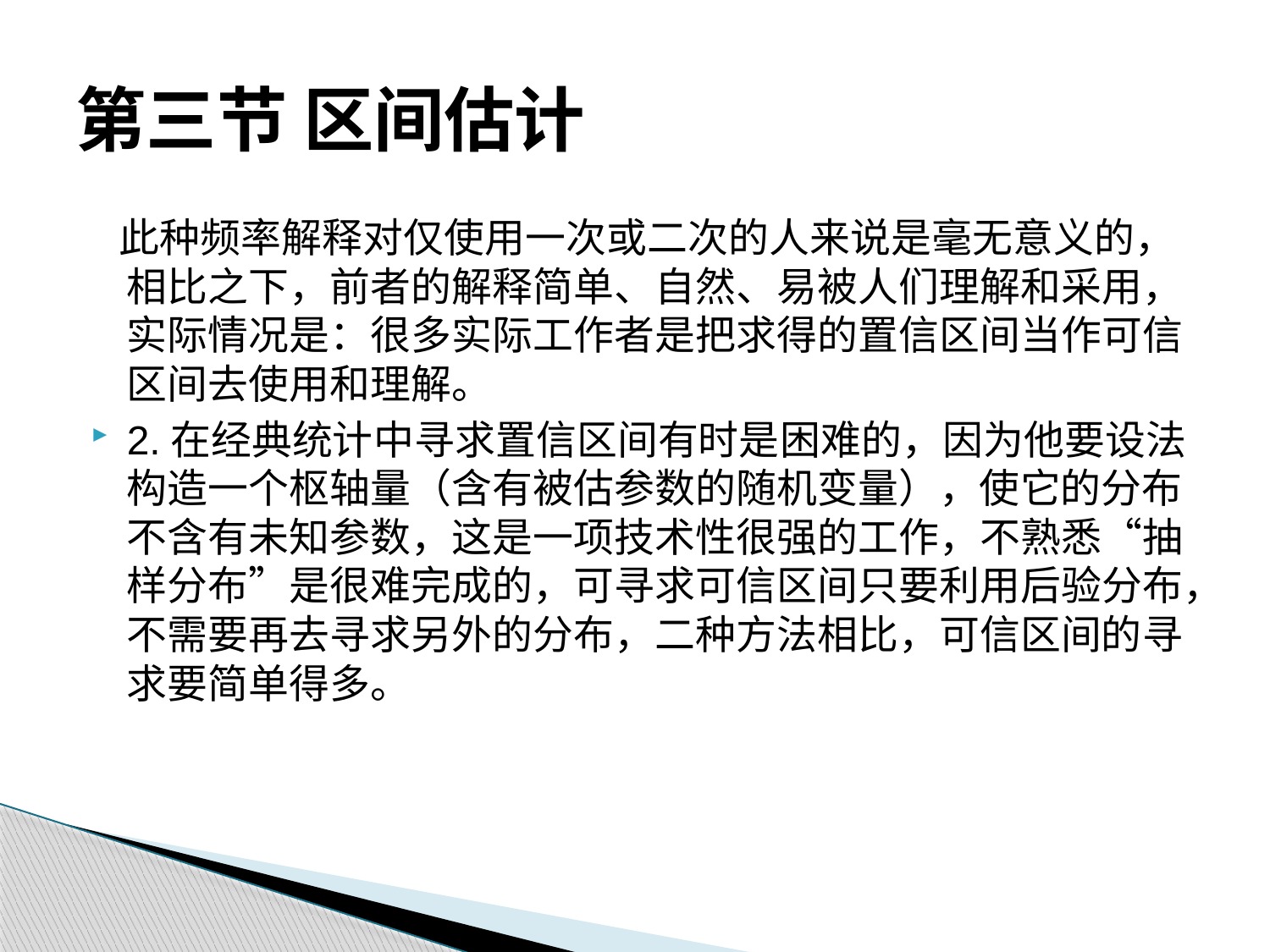

# 第三节 区间估计
  此种频率解释对仅使用一次或二次的人来说是毫无意义的，相比之下，前者的解释简单、自然、易被人们理解和采用，实际情况是：很多实际工作者是把求得的置信区间当作可信区间去使用和理解。
2.在经典统计中寻求置信区间有时是困难的，因为他要设法构造一个枢轴量（含有被估参数的随机变量），使它的分布不含有未知参数，这是一项技术性很强的工作，不熟悉“抽样分布”是很难完成的，可寻求可信区间只要利用后验分布，不需要再去寻求另外的分布，二种方法相比，可信区间的寻求要简单得多。